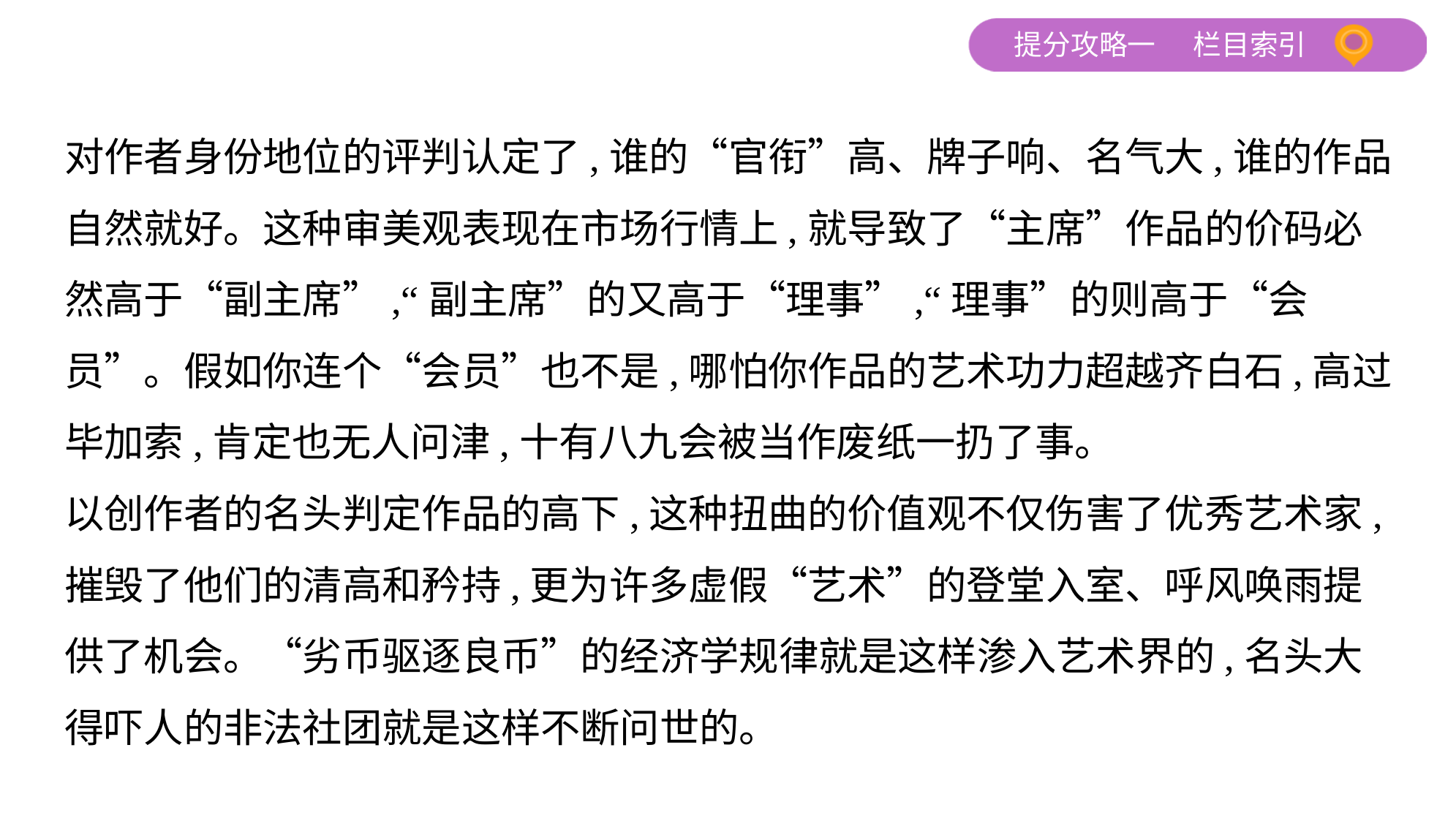

对作者身份地位的评判认定了,谁的“官衔”高、牌子响、名气大,谁的作品
自然就好。这种审美观表现在市场行情上,就导致了“主席”作品的价码必
然高于“副主席”,“副主席”的又高于“理事”,“理事”的则高于“会
员”。假如你连个“会员”也不是,哪怕你作品的艺术功力超越齐白石,高过
毕加索,肯定也无人问津,十有八九会被当作废纸一扔了事。
以创作者的名头判定作品的高下,这种扭曲的价值观不仅伤害了优秀艺术家,
摧毁了他们的清高和矜持,更为许多虚假“艺术”的登堂入室、呼风唤雨提
供了机会。“劣币驱逐良币”的经济学规律就是这样渗入艺术界的,名头大
得吓人的非法社团就是这样不断问世的。